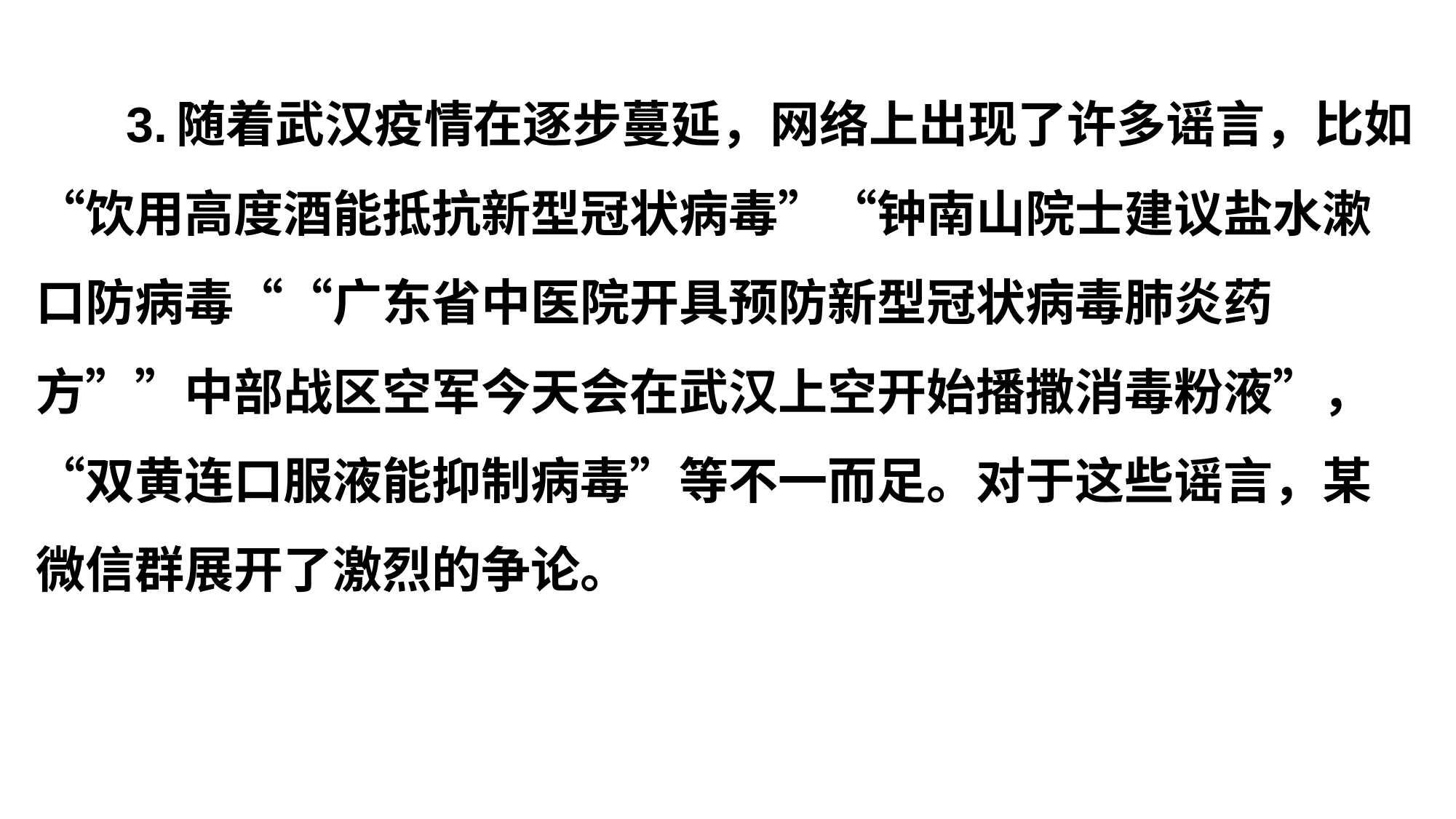

3.随着武汉疫情在逐步蔓延，网络上出现了许多谣言，比如“饮用高度酒能抵抗新型冠状病毒”“钟南山院士建议盐水漱口防病毒““广东省中医院开具预防新型冠状病毒肺炎药方””中部战区空军今天会在武汉上空开始播撒消毒粉液”，“双黄连口服液能抑制病毒”等不一而足。对于这些谣言，某微信群展开了激烈的争论。